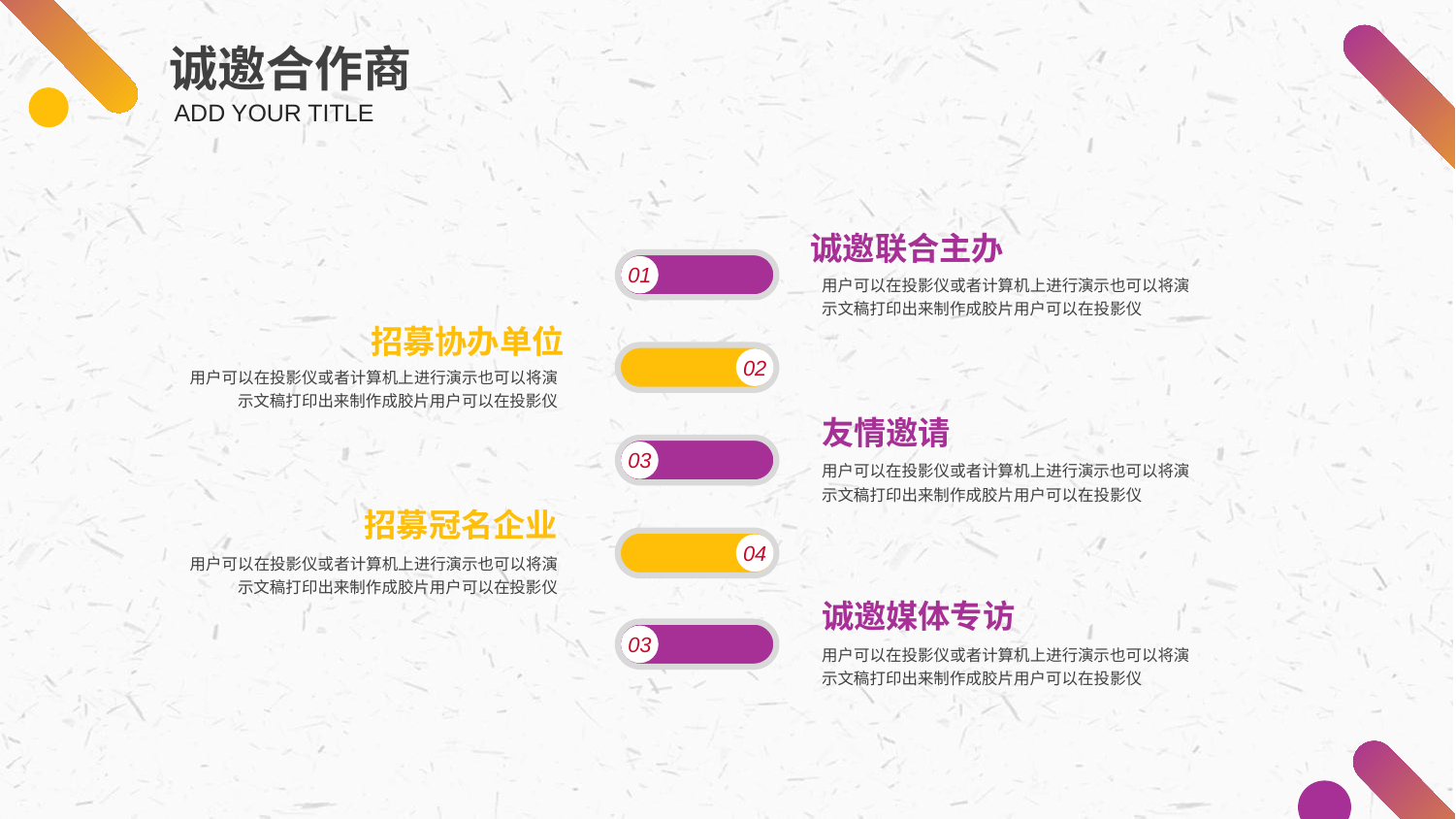

诚邀合作商
ADD YOUR TITLE
诚邀联合主办
用户可以在投影仪或者计算机上进行演示也可以将演示文稿打印出来制作成胶片用户可以在投影仪

01
招募协办单位
用户可以在投影仪或者计算机上进行演示也可以将演示文稿打印出来制作成胶片用户可以在投影仪

02
友情邀请
用户可以在投影仪或者计算机上进行演示也可以将演示文稿打印出来制作成胶片用户可以在投影仪

03
招募冠名企业
用户可以在投影仪或者计算机上进行演示也可以将演示文稿打印出来制作成胶片用户可以在投影仪

04
诚邀媒体专访
用户可以在投影仪或者计算机上进行演示也可以将演示文稿打印出来制作成胶片用户可以在投影仪

03